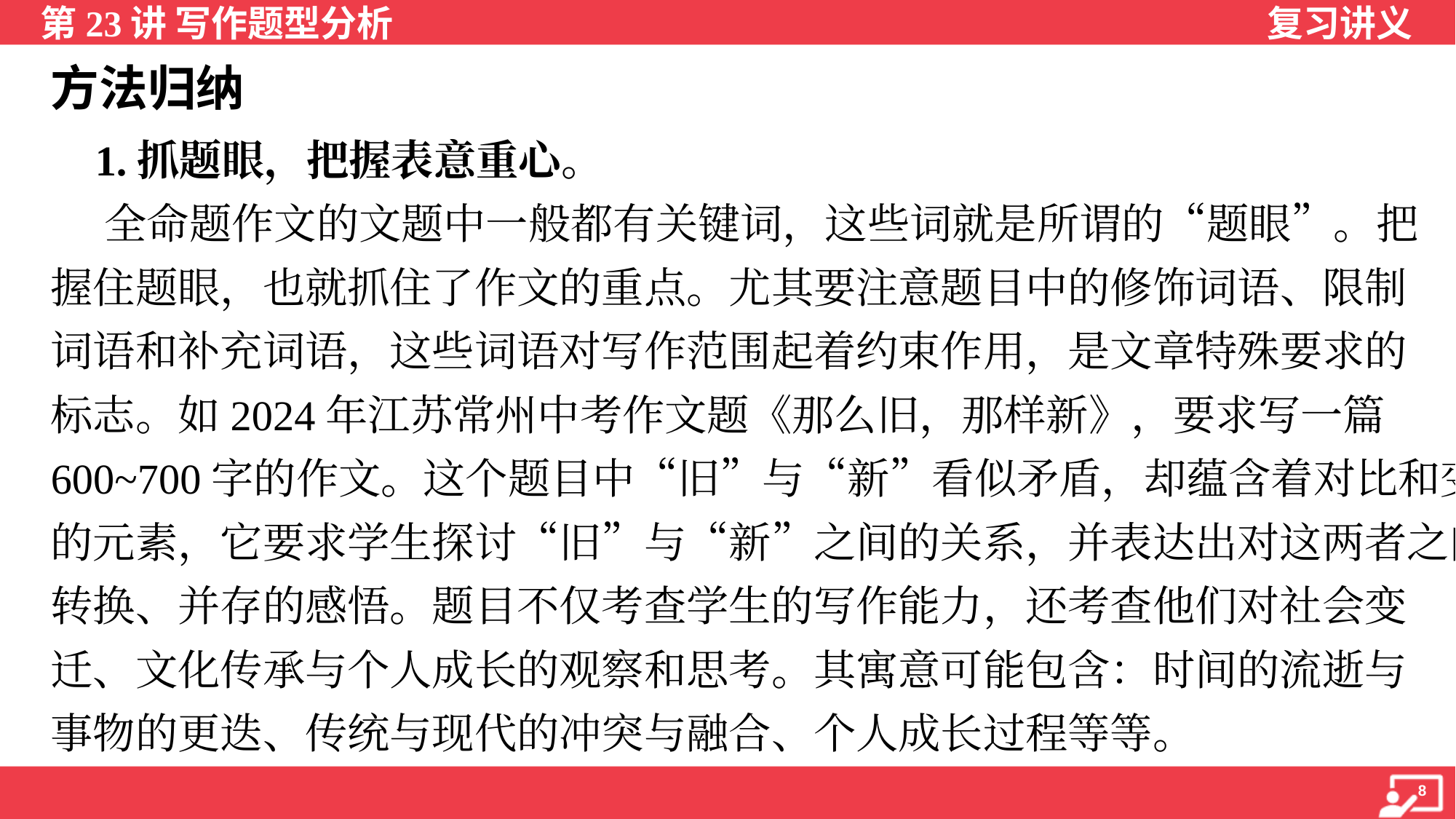

方法归纳
    1.抓题眼，把握表意重心。
    全命题作文的文题中一般都有关键词，这些词就是所谓的“题眼”。把
握住题眼，也就抓住了作文的重点。尤其要注意题目中的修饰词语、限制
词语和补充词语，这些词语对写作范围起着约束作用，是文章特殊要求的
标志。如2024年江苏常州中考作文题《那么旧，那样新》，要求写一篇
600~700字的作文。这个题目中“旧”与“新”看似矛盾，却蕴含着对比和变化
的元素，它要求学生探讨“旧”与“新”之间的关系，并表达出对这两者之间
转换、并存的感悟。题目不仅考查学生的写作能力，还考查他们对社会变
迁、文化传承与个人成长的观察和思考。其寓意可能包含：时间的流逝与
事物的更迭、传统与现代的冲突与融合、个人成长过程等等。